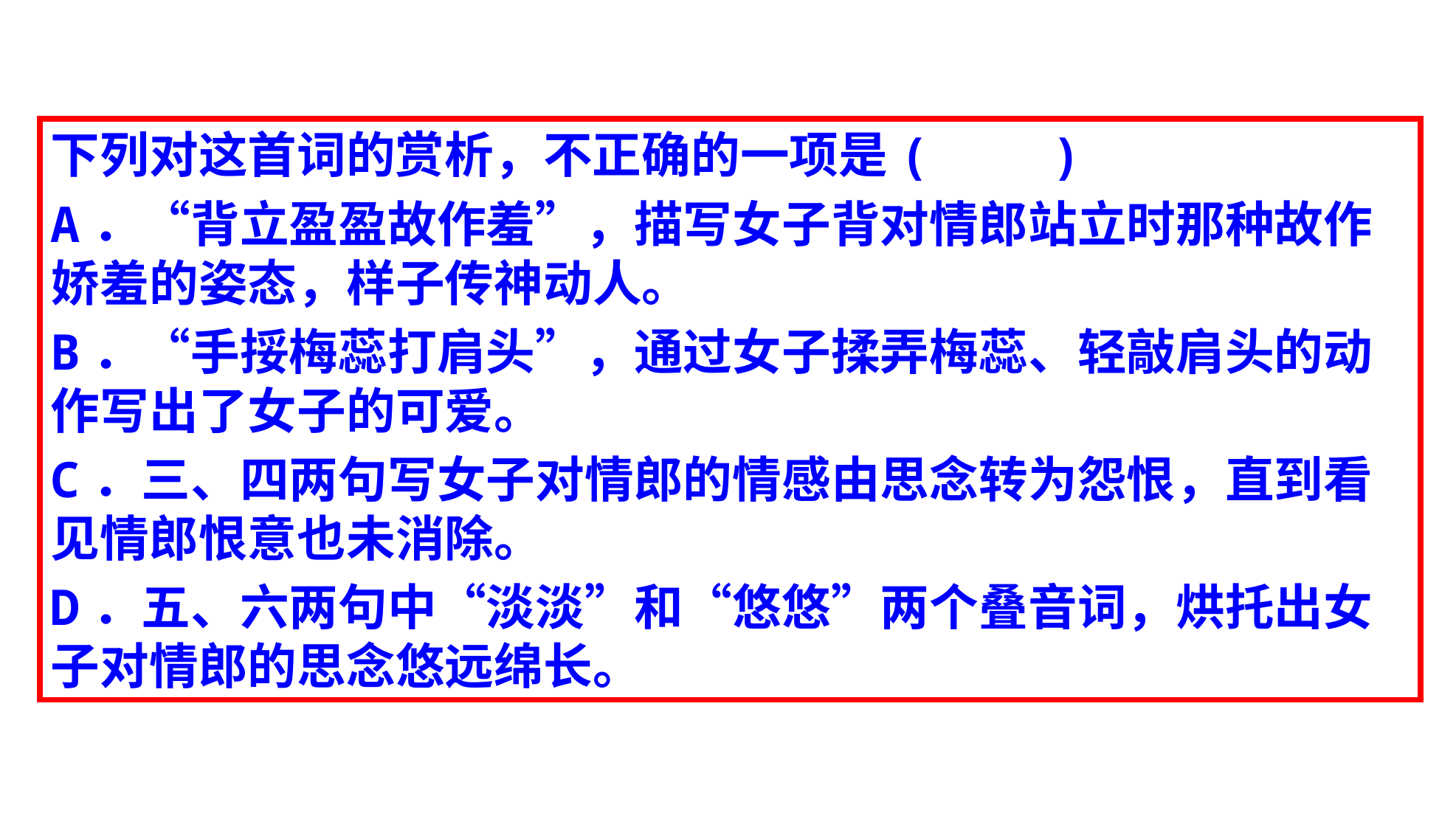

下列对这首词的赏析，不正确的一项是(　　)
A．“背立盈盈故作羞”，描写女子背对情郎站立时那种故作娇羞的姿态，样子传神动人。
B．“手挼梅蕊打肩头”，通过女子揉弄梅蕊、轻敲肩头的动作写出了女子的可爱。
C．三、四两句写女子对情郎的情感由思念转为怨恨，直到看见情郎恨意也未消除。
D．五、六两句中“淡淡”和“悠悠”两个叠音词，烘托出女子对情郎的思念悠远绵长。